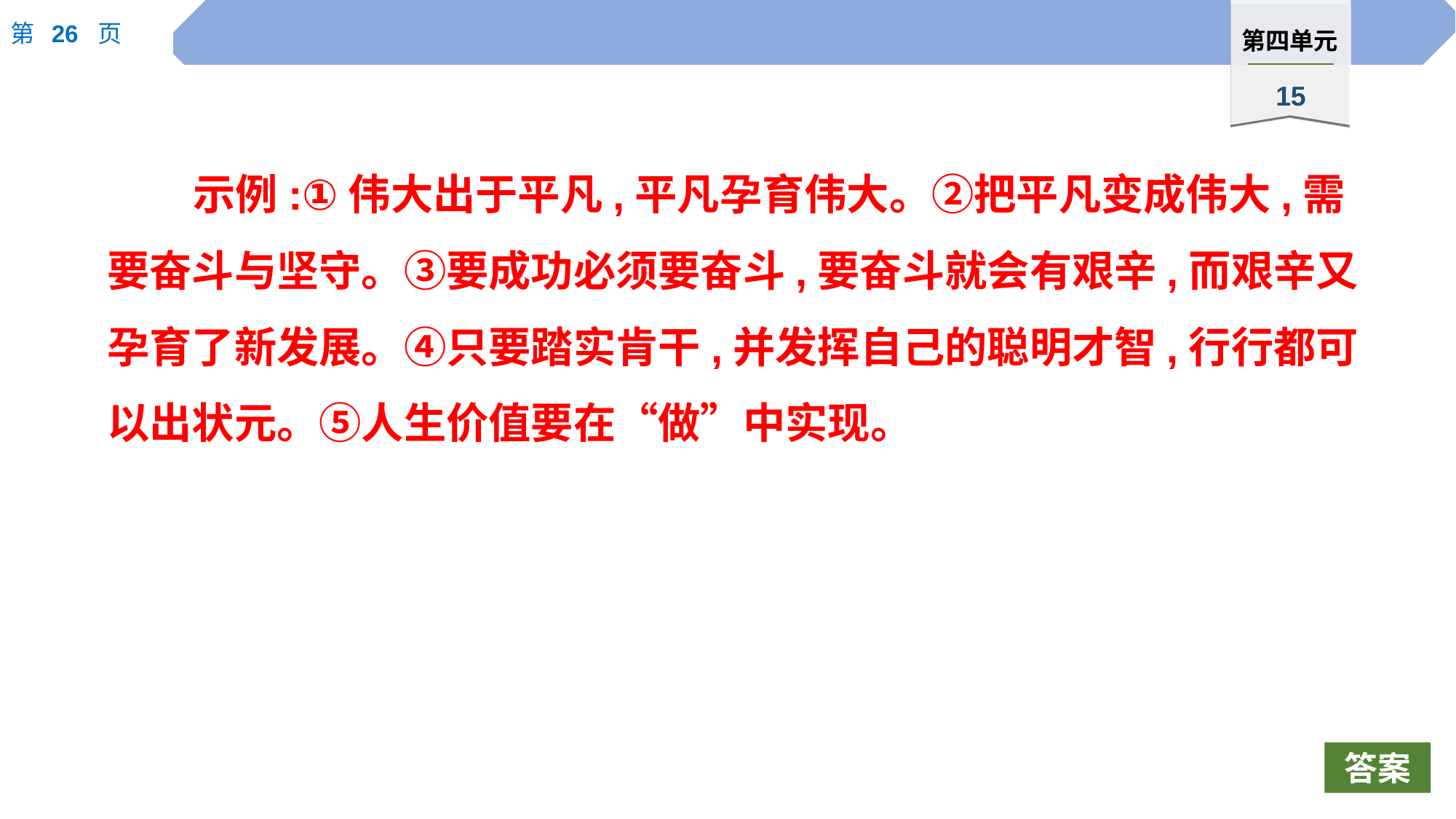

示例:①伟大出于平凡,平凡孕育伟大。②把平凡变成伟大,需要奋斗与坚守。③要成功必须要奋斗,要奋斗就会有艰辛,而艰辛又孕育了新发展。④只要踏实肯干,并发挥自己的聪明才智,行行都可以出状元。⑤人生价值要在“做”中实现。
答案